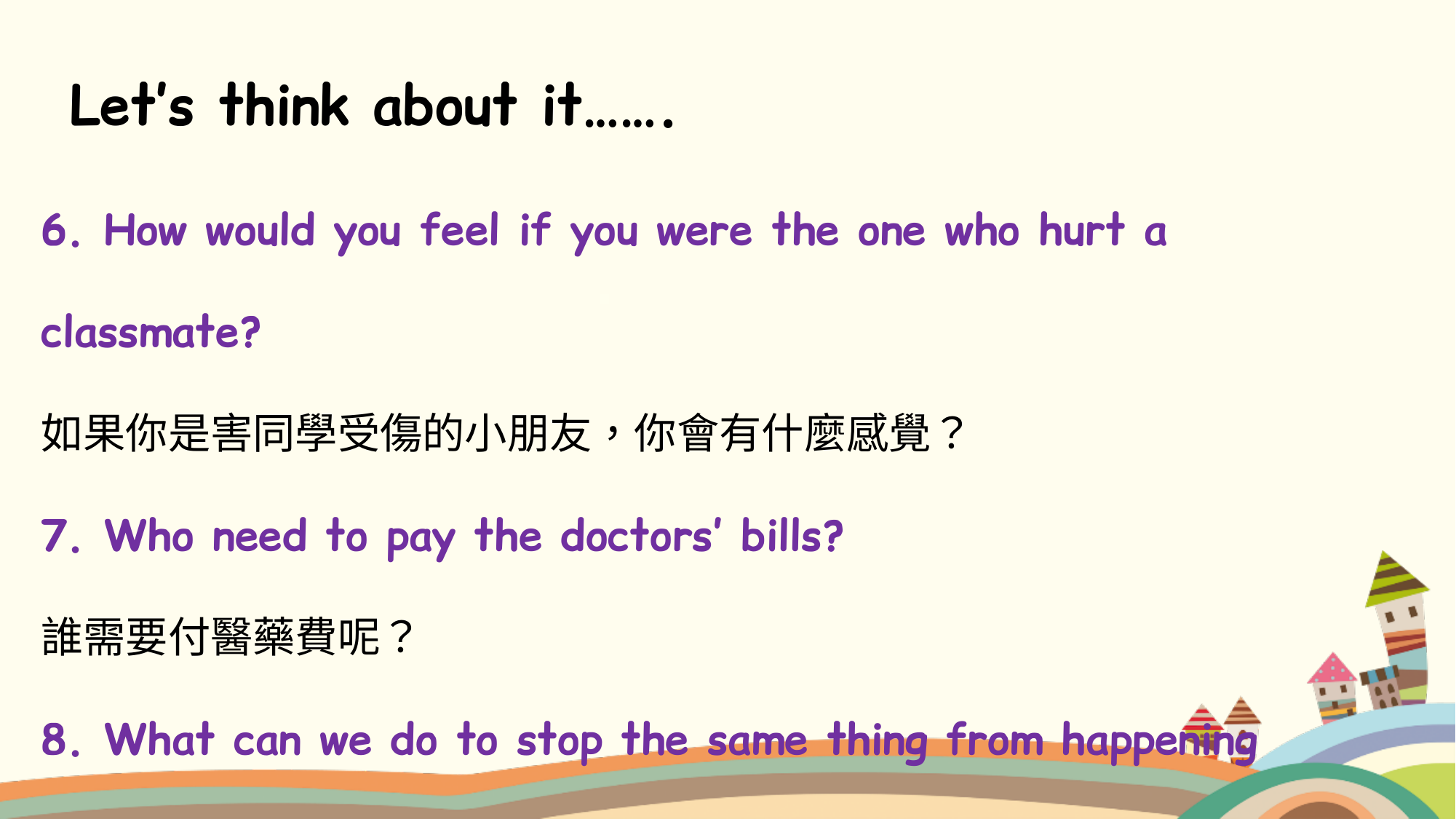

Let’s think about it…….
6. How would you feel if you were the one who hurt a classmate?
如果你是害同學受傷的小朋友，你會有什麼感覺？
7. Who need to pay the doctors’ bills?
誰需要付醫藥費呢？
8. What can we do to stop the same thing from happening again?
怎麼做，才可以避免再次發生同樣的事情呢？